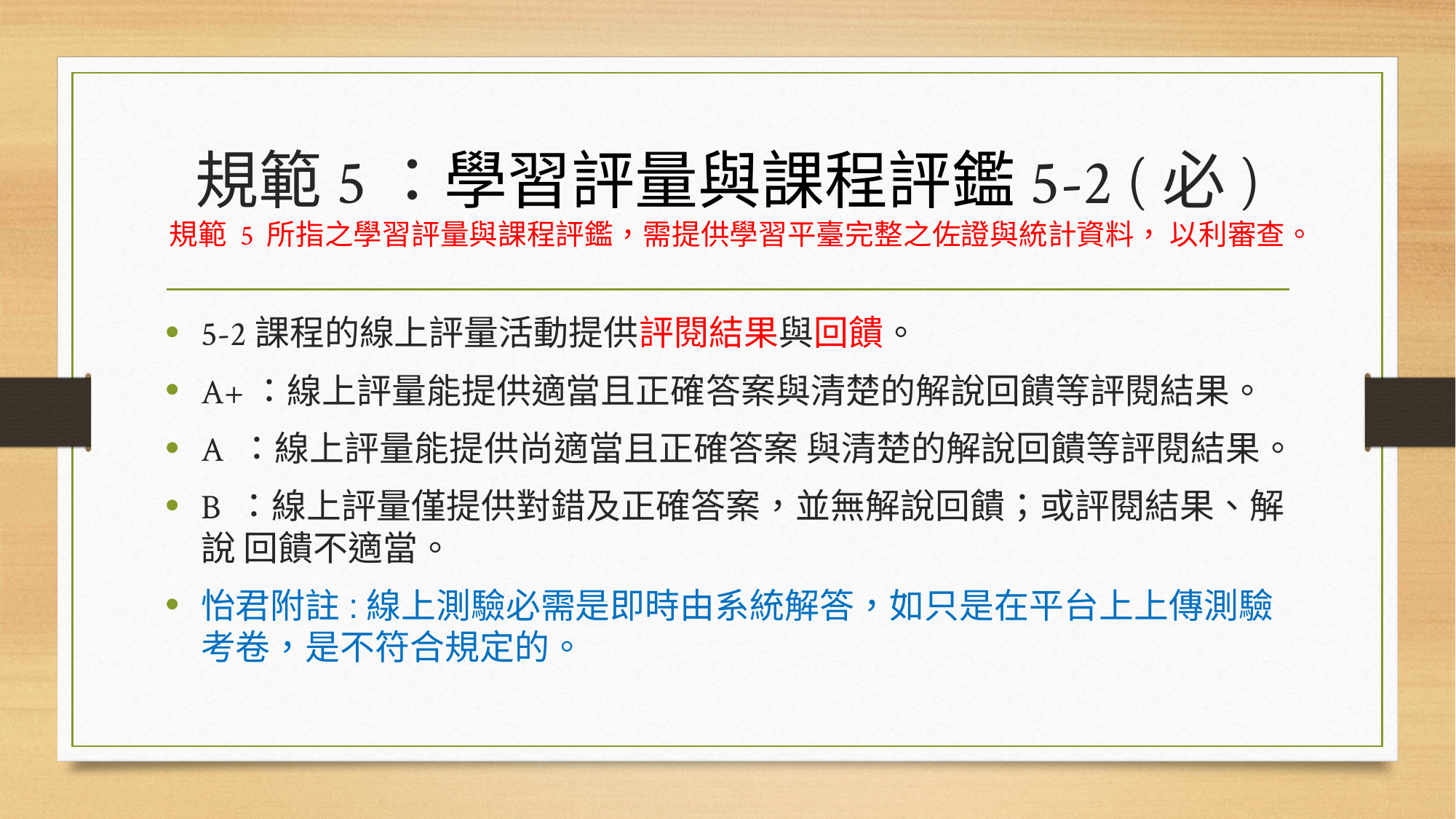

# 規範5：學習評量與課程評鑑5-2 (必) 規範 5 所指之學習評量與課程評鑑，需提供學習平臺完整之佐證與統計資料， 以利審查。
5-2課程的線上評量活動提供評閱結果與回饋。
A+：線上評量能提供適當且正確答案與清楚的解說回饋等評閱結果。
A ：線上評量能提供尚適當且正確答案 與清楚的解說回饋等評閱結果。
B ：線上評量僅提供對錯及正確答案，並無解說回饋；或評閱結果、解說 回饋不適當。
怡君附註:線上測驗必需是即時由系統解答，如只是在平台上上傳測驗考卷，是不符合規定的。